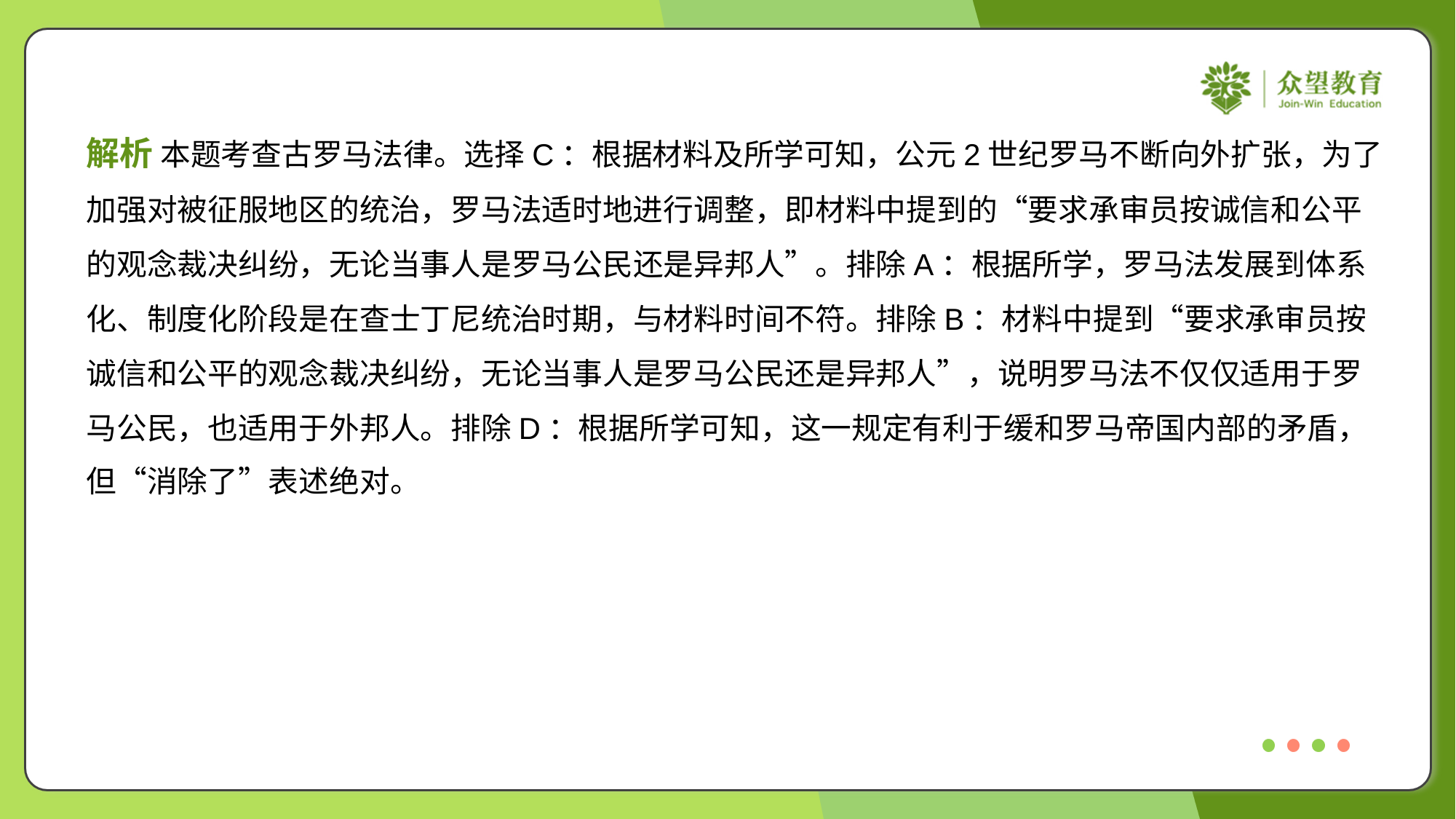

解析 本题考查古罗马法律。选择C：根据材料及所学可知，公元2世纪罗马不断向外扩张，为了
加强对被征服地区的统治，罗马法适时地进行调整，即材料中提到的“要求承审员按诚信和公平
的观念裁决纠纷，无论当事人是罗马公民还是异邦人”。排除A：根据所学，罗马法发展到体系
化、制度化阶段是在查士丁尼统治时期，与材料时间不符。排除B：材料中提到“要求承审员按
诚信和公平的观念裁决纠纷，无论当事人是罗马公民还是异邦人”，说明罗马法不仅仅适用于罗
马公民，也适用于外邦人。排除D：根据所学可知，这一规定有利于缓和罗马帝国内部的矛盾，
但“消除了”表述绝对。